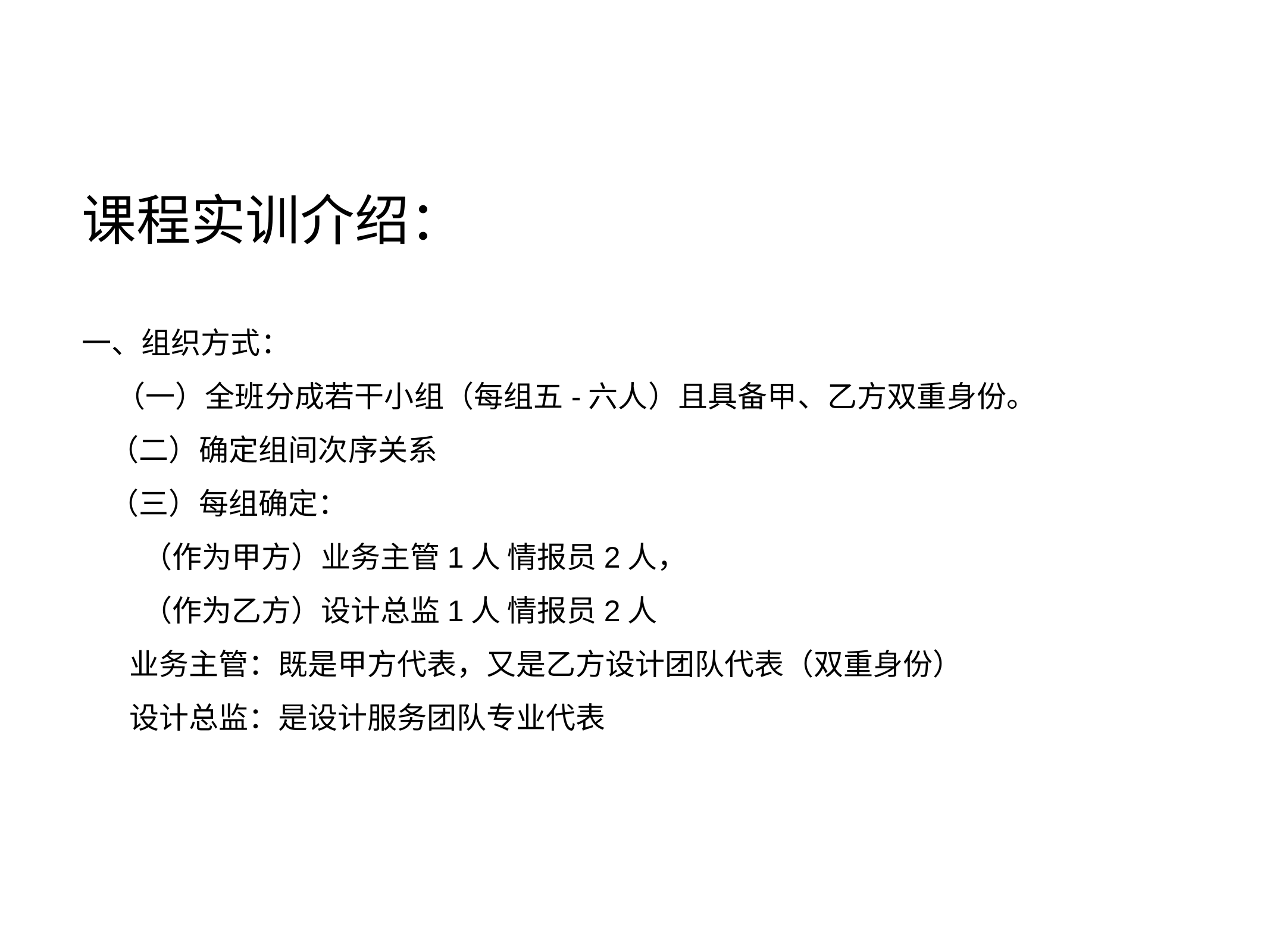

# 课程实训介绍：
一、组织方式：
    （一）全班分成若干小组（每组五-六人）且具备甲、乙方双重身份。
    （二）确定组间次序关系
    （三）每组确定：
        （作为甲方）业务主管1人 情报员2人，
        （作为乙方）设计总监1人 情报员2人
      业务主管：既是甲方代表，又是乙方设计团队代表（双重身份）
      设计总监：是设计服务团队专业代表